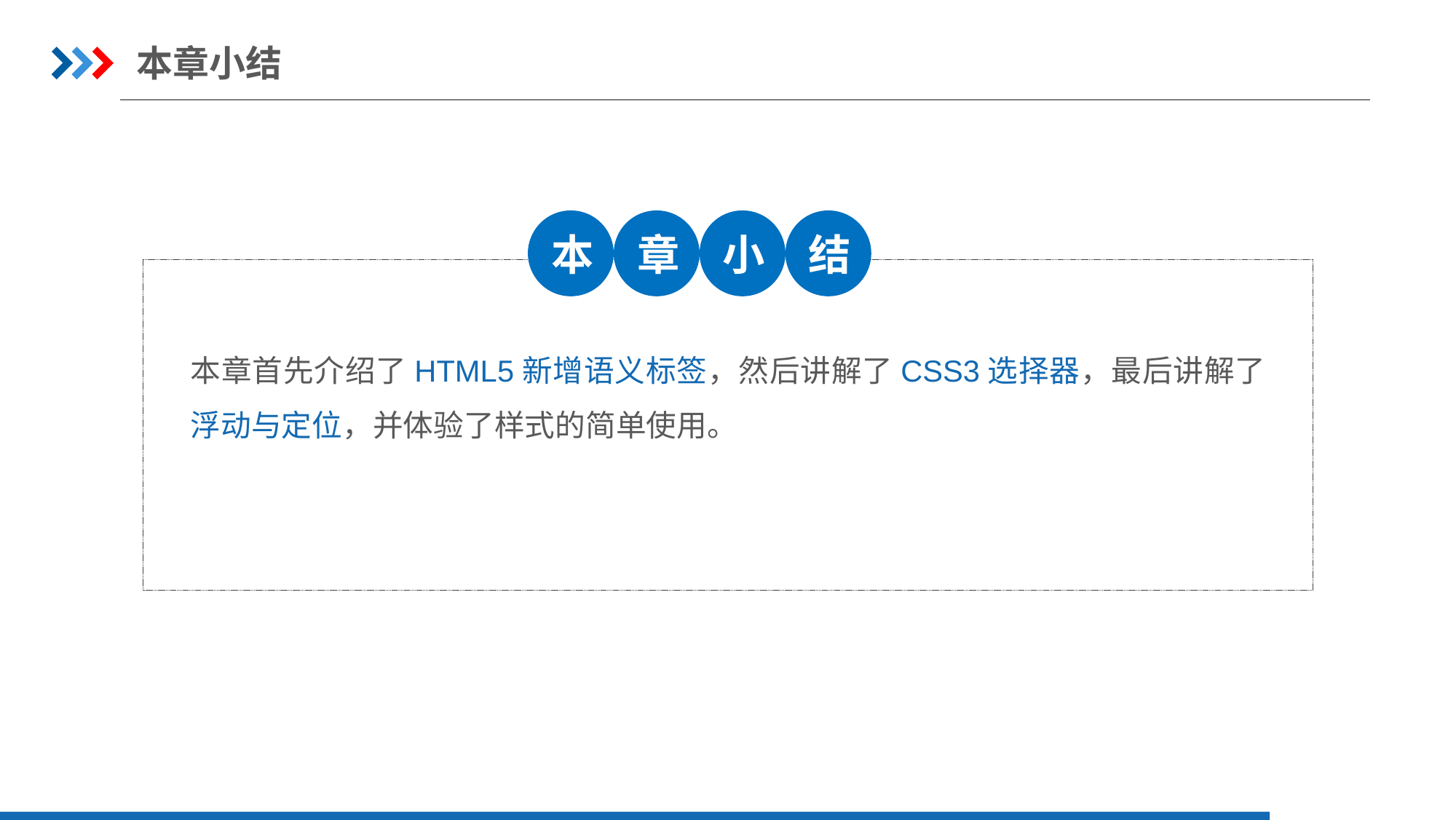

本章小结
本
章
小
结

本章首先介绍了HTML5新增语义标签，然后讲解了CSS3选择器，最后讲解了浮动与定位，并体验了样式的简单使用。